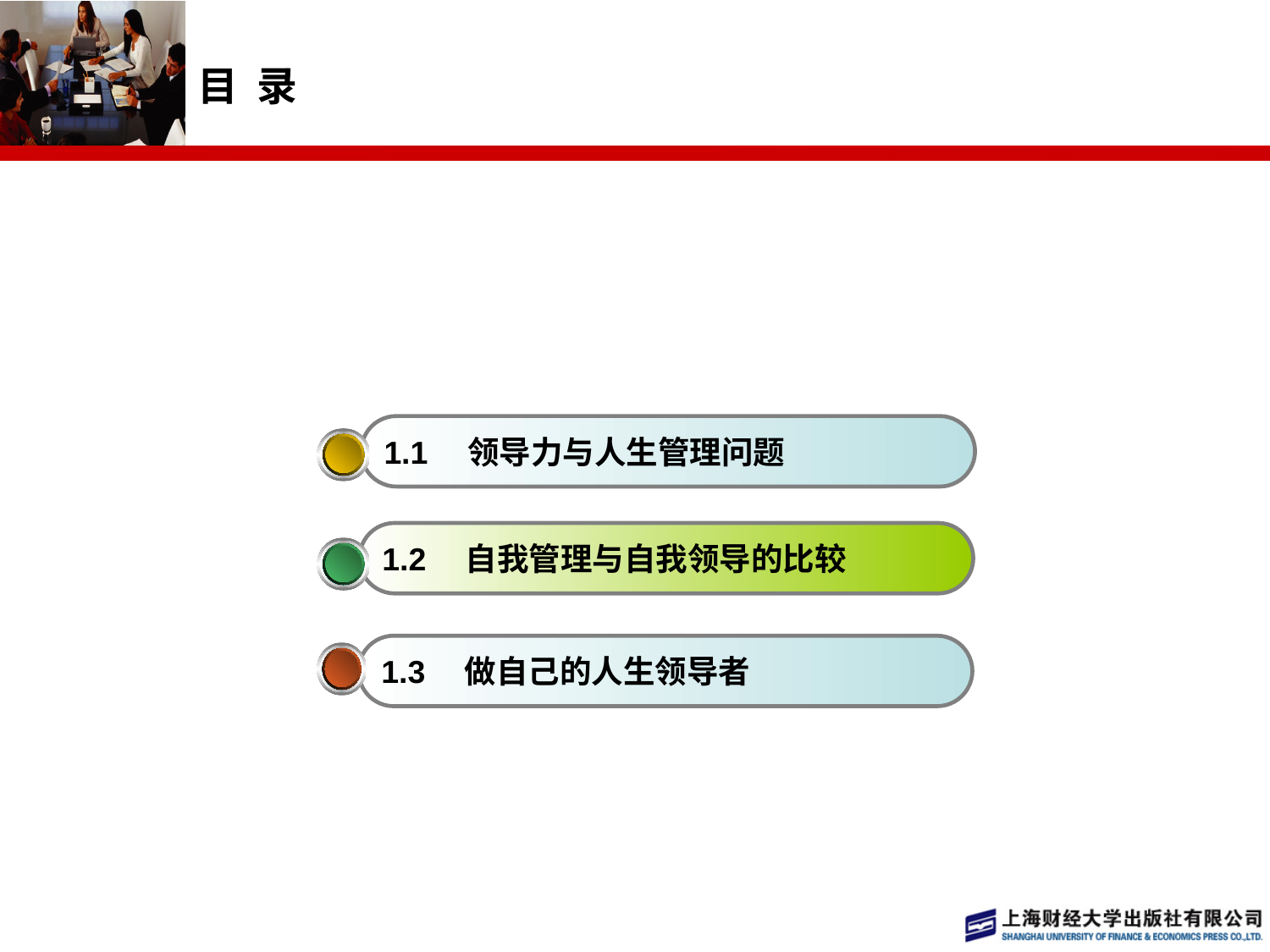

# 目  录
1.1　领导力与人生管理问题

1.2　自我管理与自我领导的比较

1.3　做自己的人生领导者